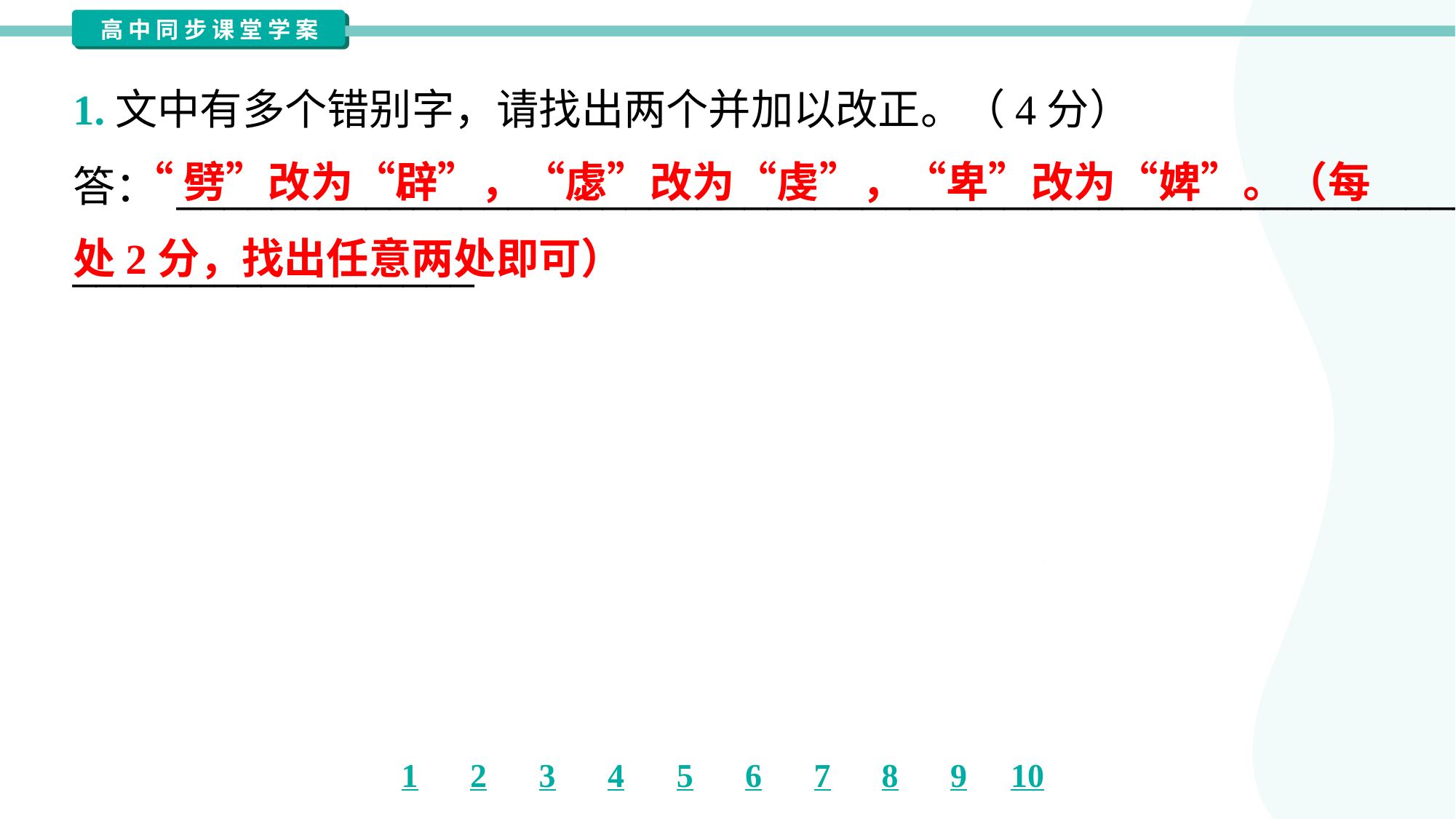

1.文中有多个错别字，请找出两个并加以改正。（4分）
答： ________________________________________________________
_________________
      “劈”改为“辟”，“虙”改为“虔”，“卑”改为“婢”。（每处2分，找出任意两处即可）